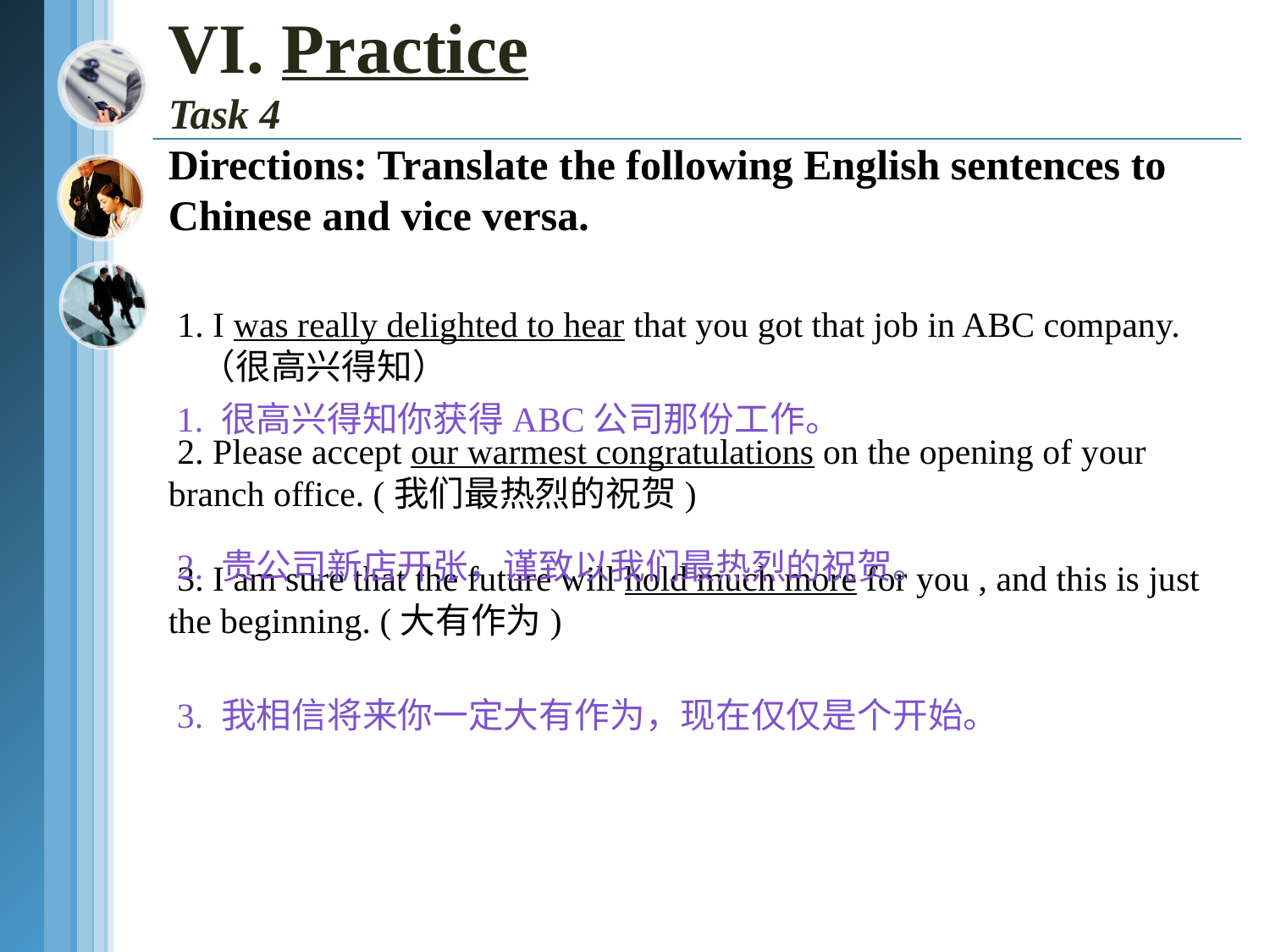

VI. Practice
Task 4
Directions: Translate the following English sentences to Chinese and vice versa.
 1. I was really delighted to hear that you got that job in ABC company.
   （很高兴得知）

 2. Please accept our warmest congratulations on the opening of your branch office. (我们最热烈的祝贺)

 3. I am sure that the future will hold much more for you , and this is just the beginning. (大有作为)

1. 很高兴得知你获得ABC公司那份工作。

2. 贵公司新店开张，谨致以我们最热烈的祝贺。

3. 我相信将来你一定大有作为，现在仅仅是个开始。